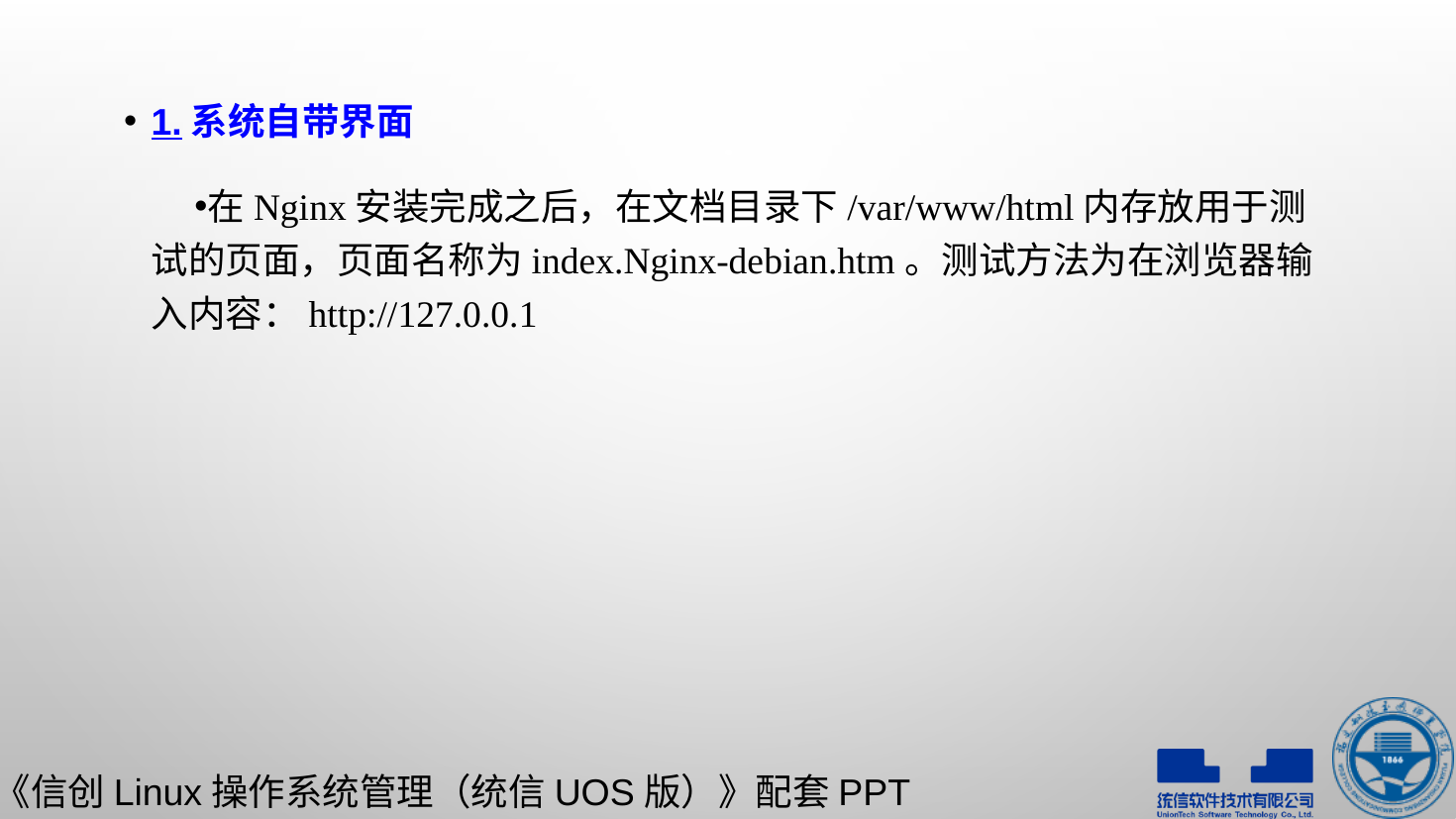

1.系统自带界面
在Nginx安装完成之后，在文档目录下/var/www/html内存放用于测试的页面，页面名称为index.Nginx-debian.htm。测试方法为在浏览器输入内容：http://127.0.0.1